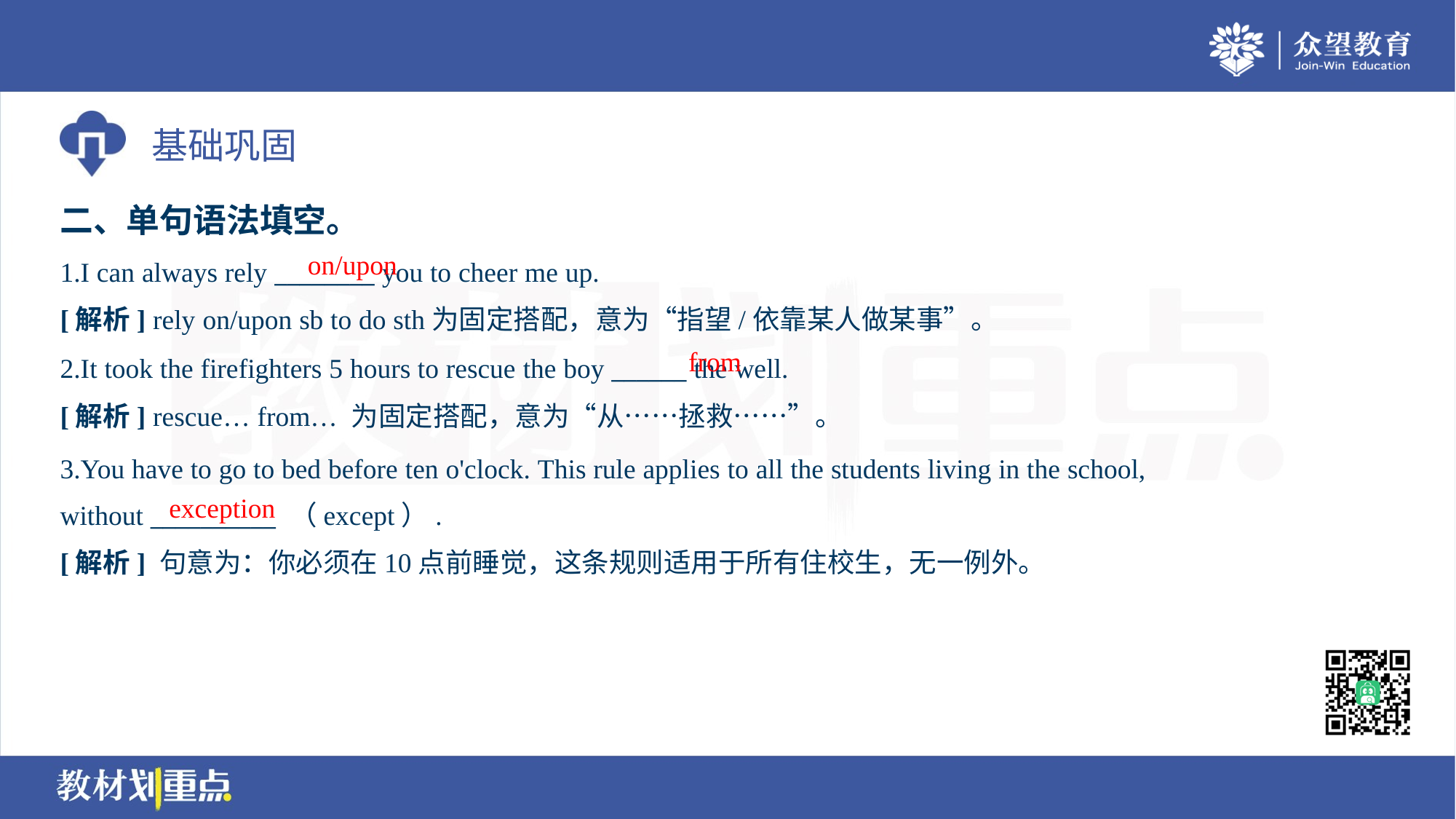

二、单句语法填空。
on/upon
1.I can always rely ________ you to cheer me up.
[解析] rely on/upon sb to do sth为固定搭配，意为“指望/依靠某人做某事”。
from
2.It took the firefighters 5 hours to rescue the boy ______ the well.
[解析] rescue… from… 为固定搭配，意为“从……拯救……”。
3.You have to go to bed before ten o'clock. This rule applies to all the students living in the school,
without __________ （except）.
exception
[解析] 句意为：你必须在10点前睡觉，这条规则适用于所有住校生，无一例外。